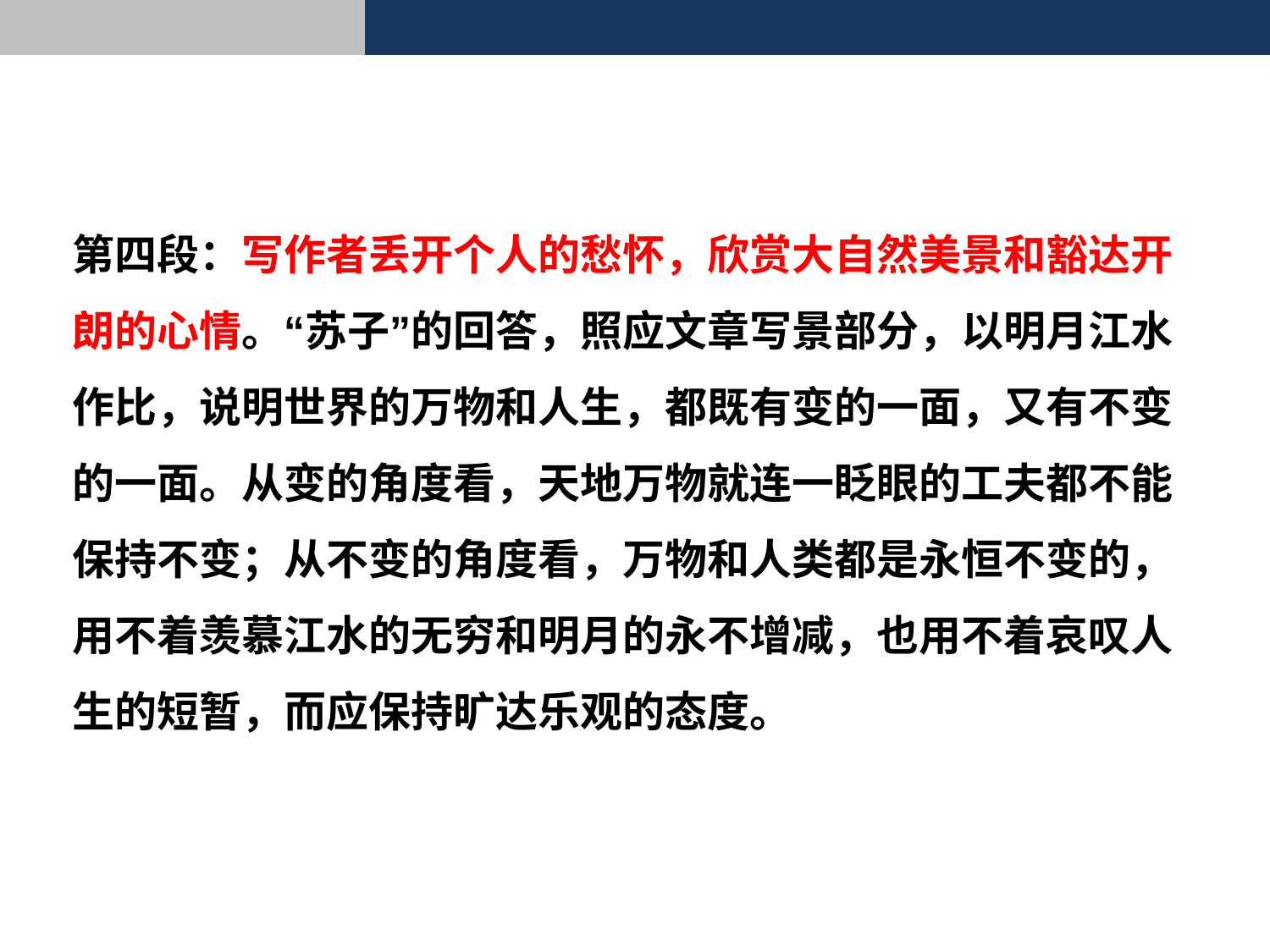

第四段：写作者丢开个人的愁怀，欣赏大自然美景和豁达开朗的心情。“苏子”的回答，照应文章写景部分，以明月江水作比，说明世界的万物和人生，都既有变的一面，又有不变的一面。从变的角度看，天地万物就连一眨眼的工夫都不能保持不变；从不变的角度看，万物和人类都是永恒不变的，用不着羡慕江水的无穷和明月的永不增减，也用不着哀叹人生的短暂，而应保持旷达乐观的态度。